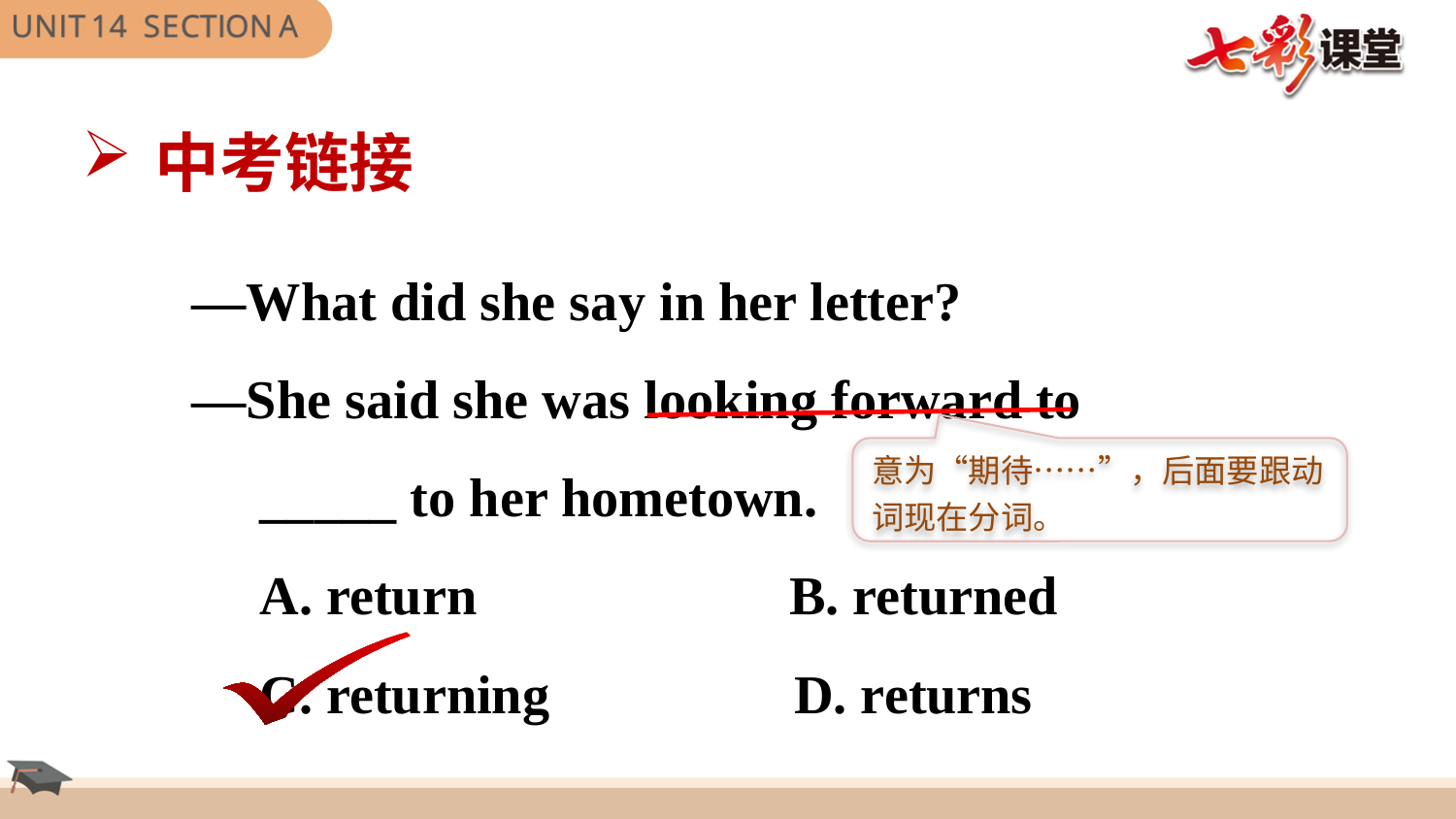

中考链接
—What did she say in her letter?
—She said she was looking forward to
     _____ to her hometown.
     A. return                       B. returned
     C. returning                  D. returns
意为“期待……”，后面要跟动词现在分词。